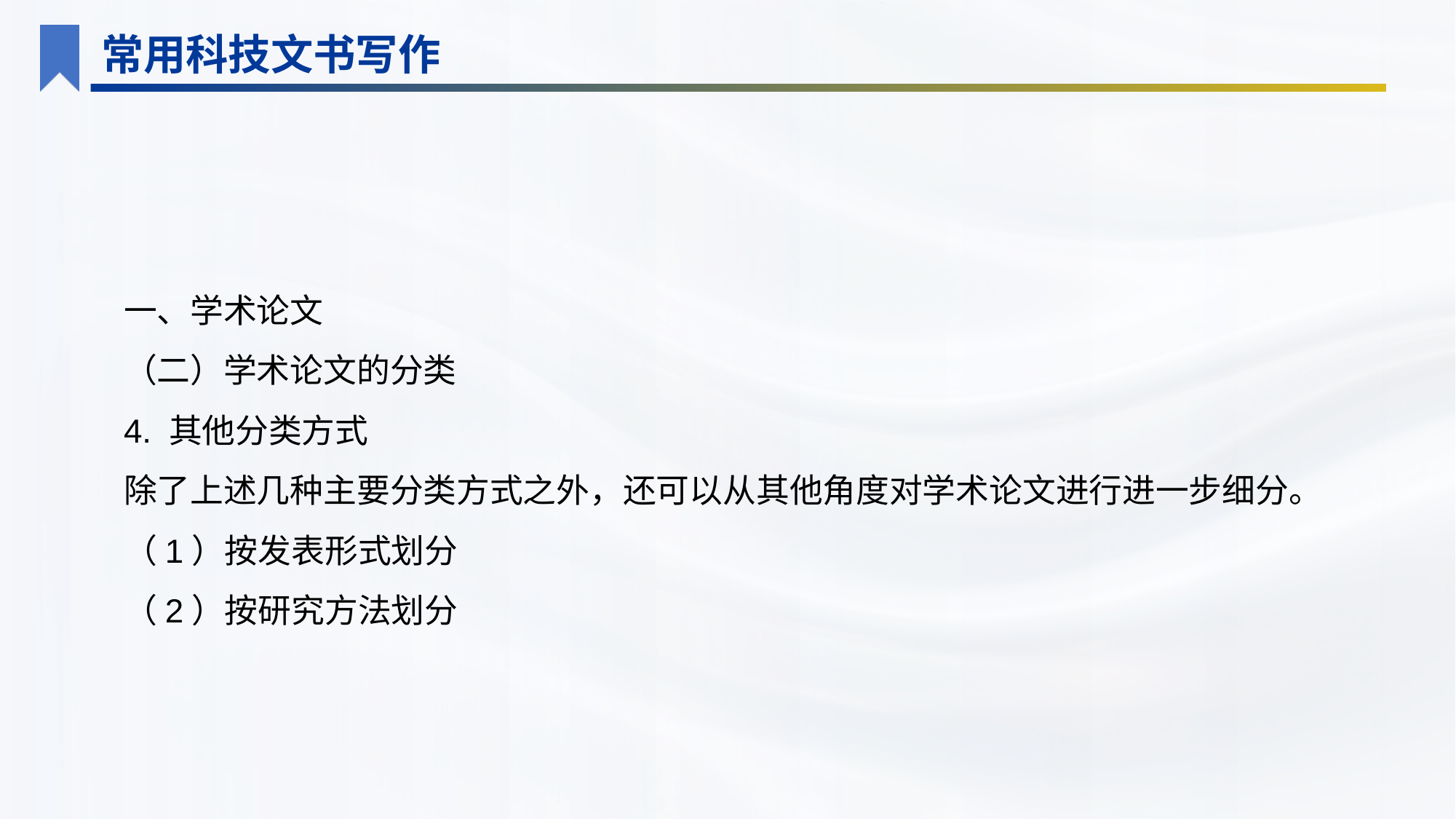

常用科技文书写作
一、学术论文
（二）学术论文的分类
4. 其他分类方式
除了上述几种主要分类方式之外，还可以从其他角度对学术论文进行进一步细分。
（1）按发表形式划分
（2）按研究方法划分